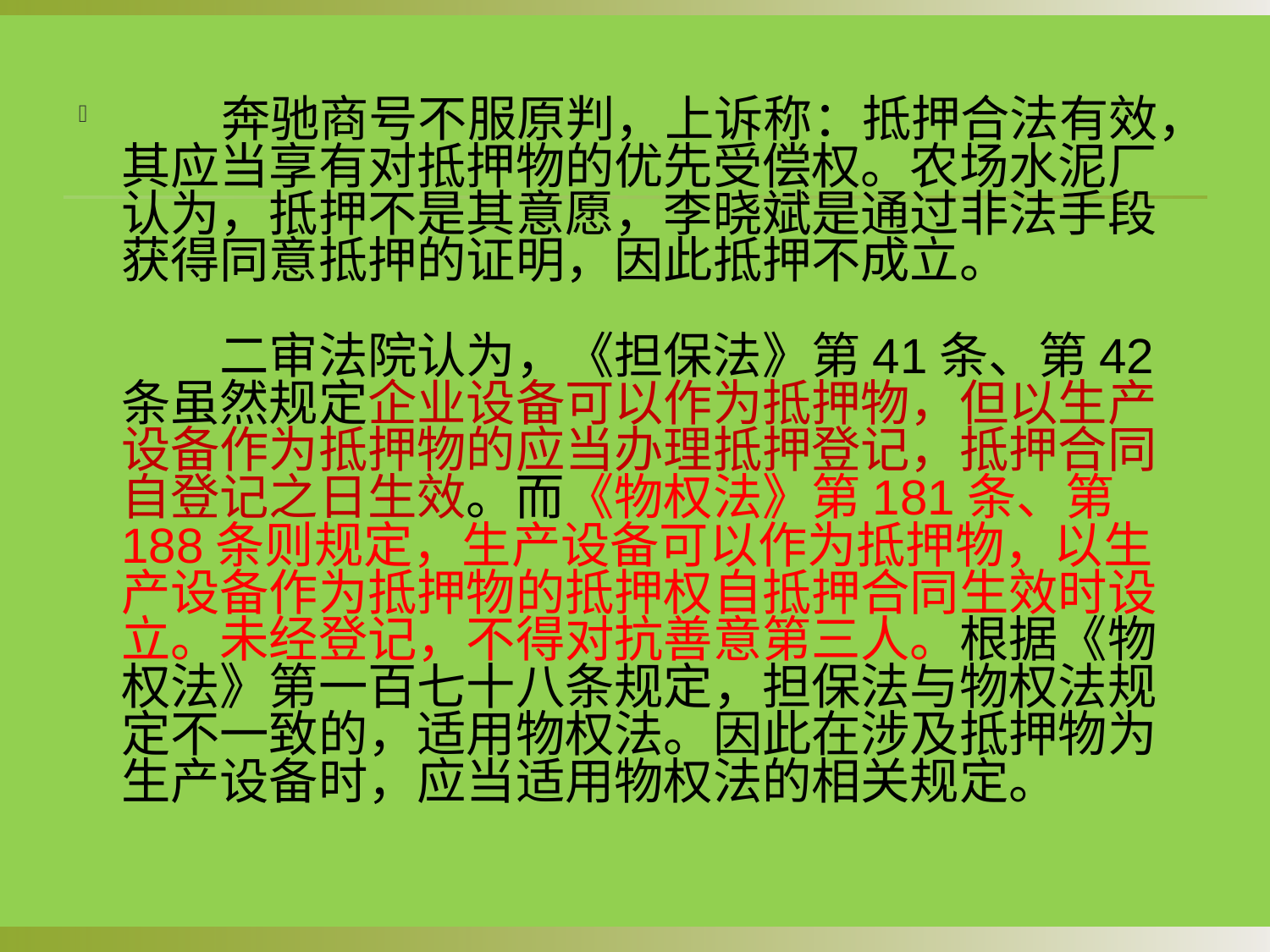

奔驰商号不服原判，上诉称：抵押合法有效，其应当享有对抵押物的优先受偿权。农场水泥厂认为，抵押不是其意愿，李晓斌是通过非法手段获得同意抵押的证明，因此抵押不成立。
　　二审法院认为，《担保法》第41条、第42条虽然规定企业设备可以作为抵押物，但以生产设备作为抵押物的应当办理抵押登记，抵押合同自登记之日生效。而《物权法》第181条、第188条则规定，生产设备可以作为抵押物，以生产设备作为抵押物的抵押权自抵押合同生效时设立。未经登记，不得对抗善意第三人。根据《物权法》第一百七十八条规定，担保法与物权法规定不一致的，适用物权法。因此在涉及抵押物为生产设备时，应当适用物权法的相关规定。